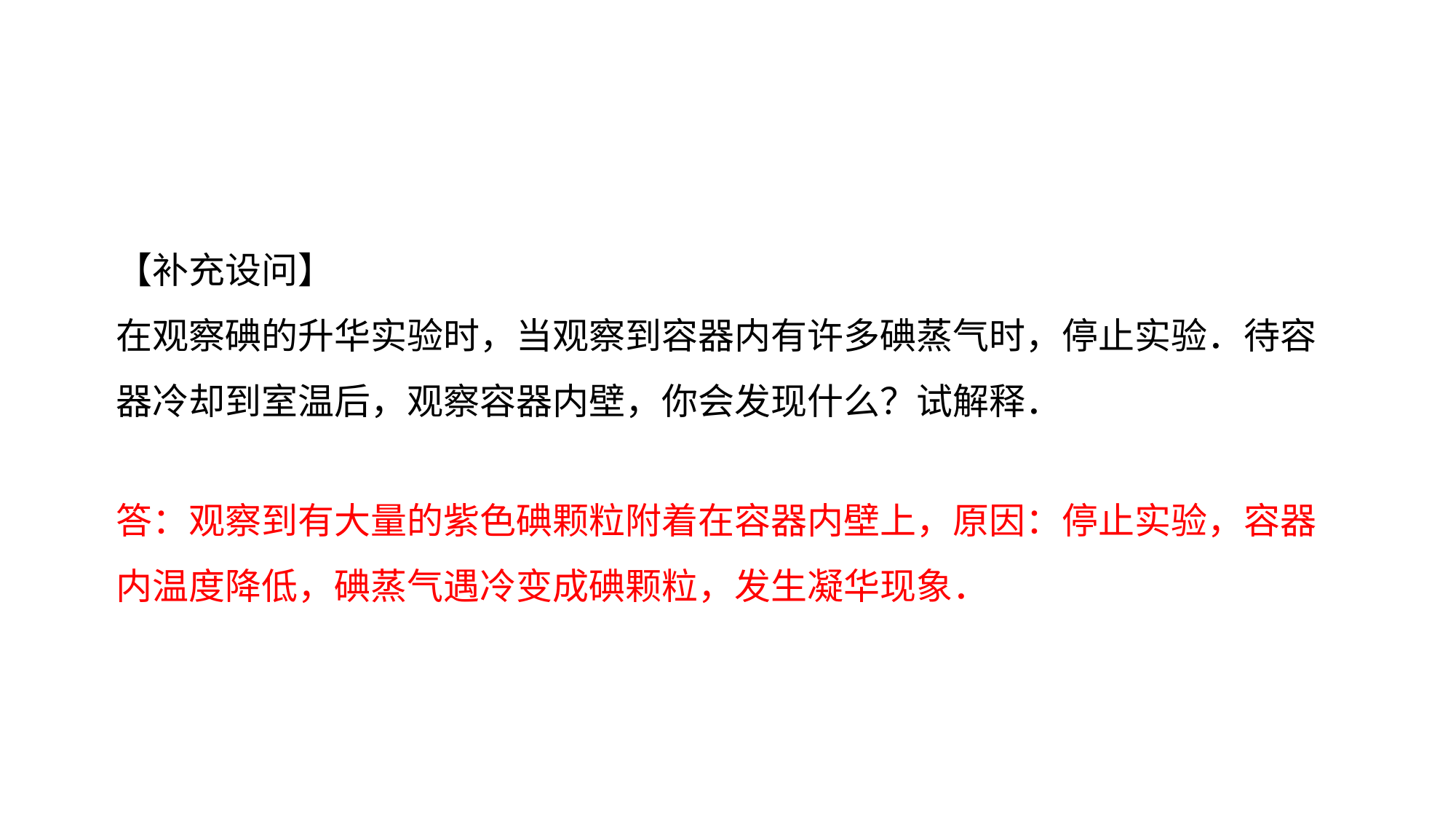

【补充设问】在观察碘的升华实验时，当观察到容器内有许多碘蒸气时，停止实验．待容器冷却到室温后，观察容器内壁，你会发现什么？试解释．
答：观察到有大量的紫色碘颗粒附着在容器内壁上，原因：停止实验，容器内温度降低，碘蒸气遇冷变成碘颗粒，发生凝华现象．